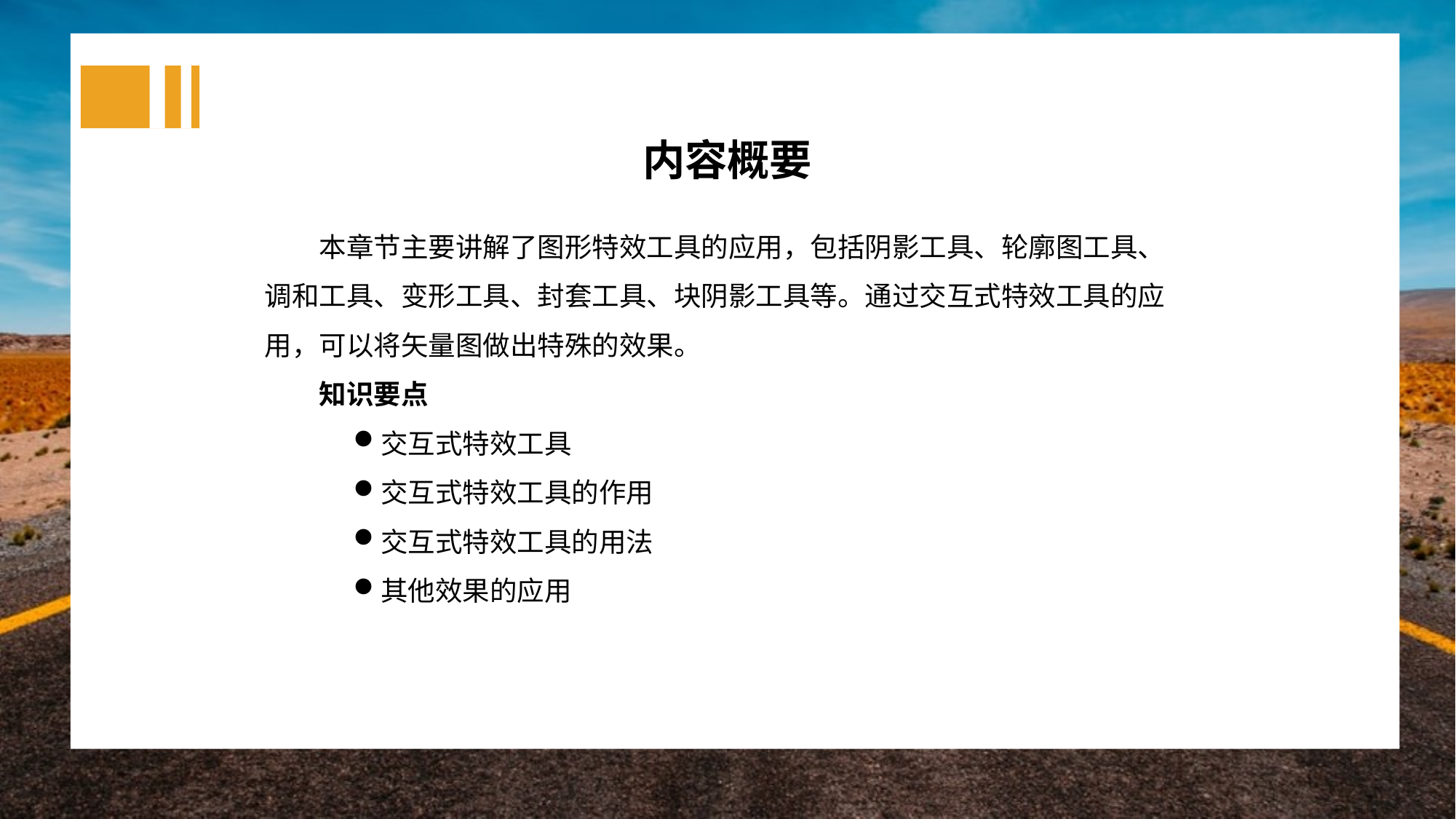

内容概要
本章节主要讲解了图形特效工具的应用，包括阴影工具、轮廓图工具、调和工具、变形工具、封套工具、块阴影工具等。通过交互式特效工具的应用，可以将矢量图做出特殊的效果。
知识要点
交互式特效工具
交互式特效工具的作用
交互式特效工具的用法
其他效果的应用